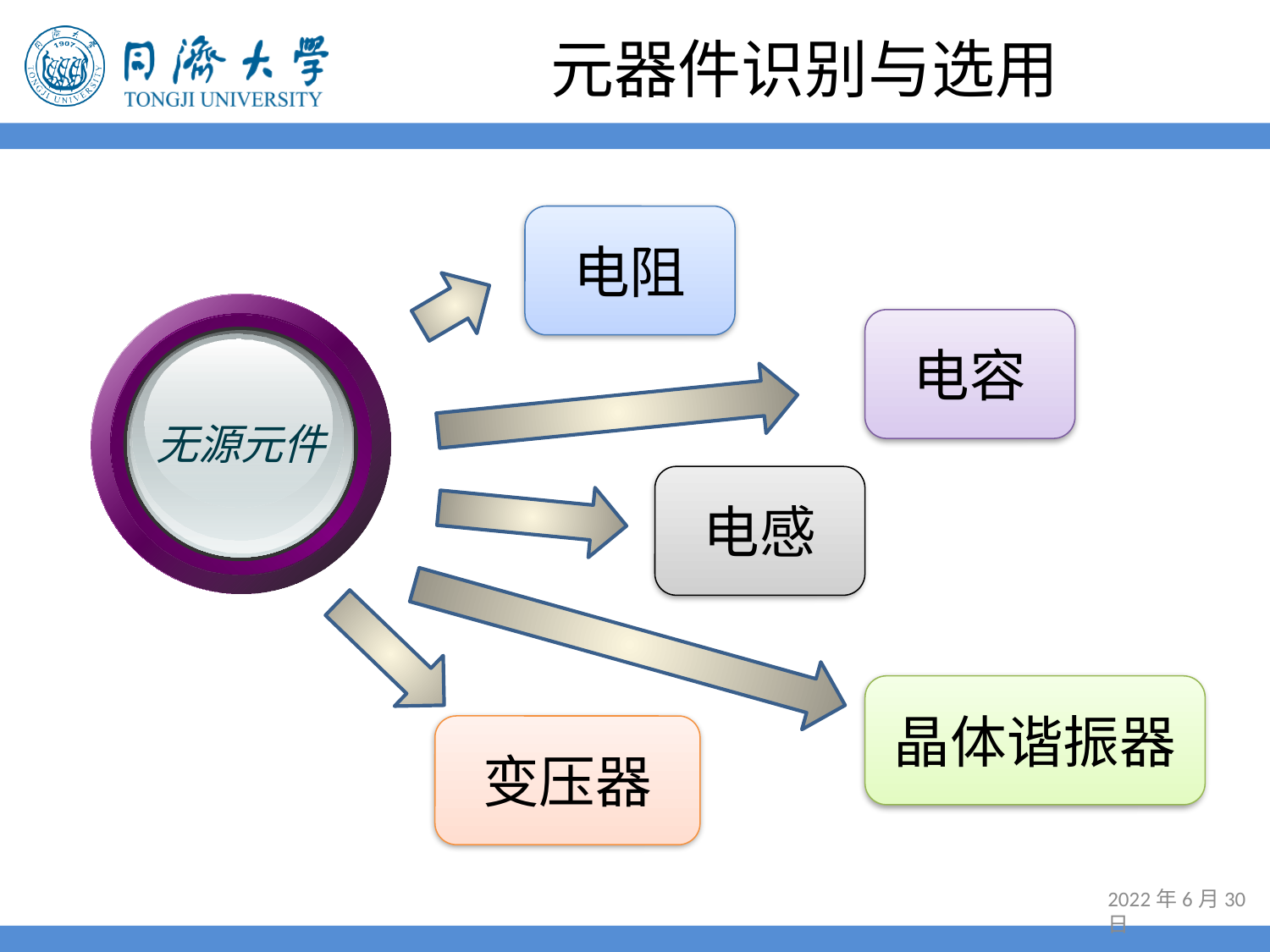

# 元器件识别与选用

电阻

无源元件
电容

电感

晶体谐振器
变压器
2022年6月30日